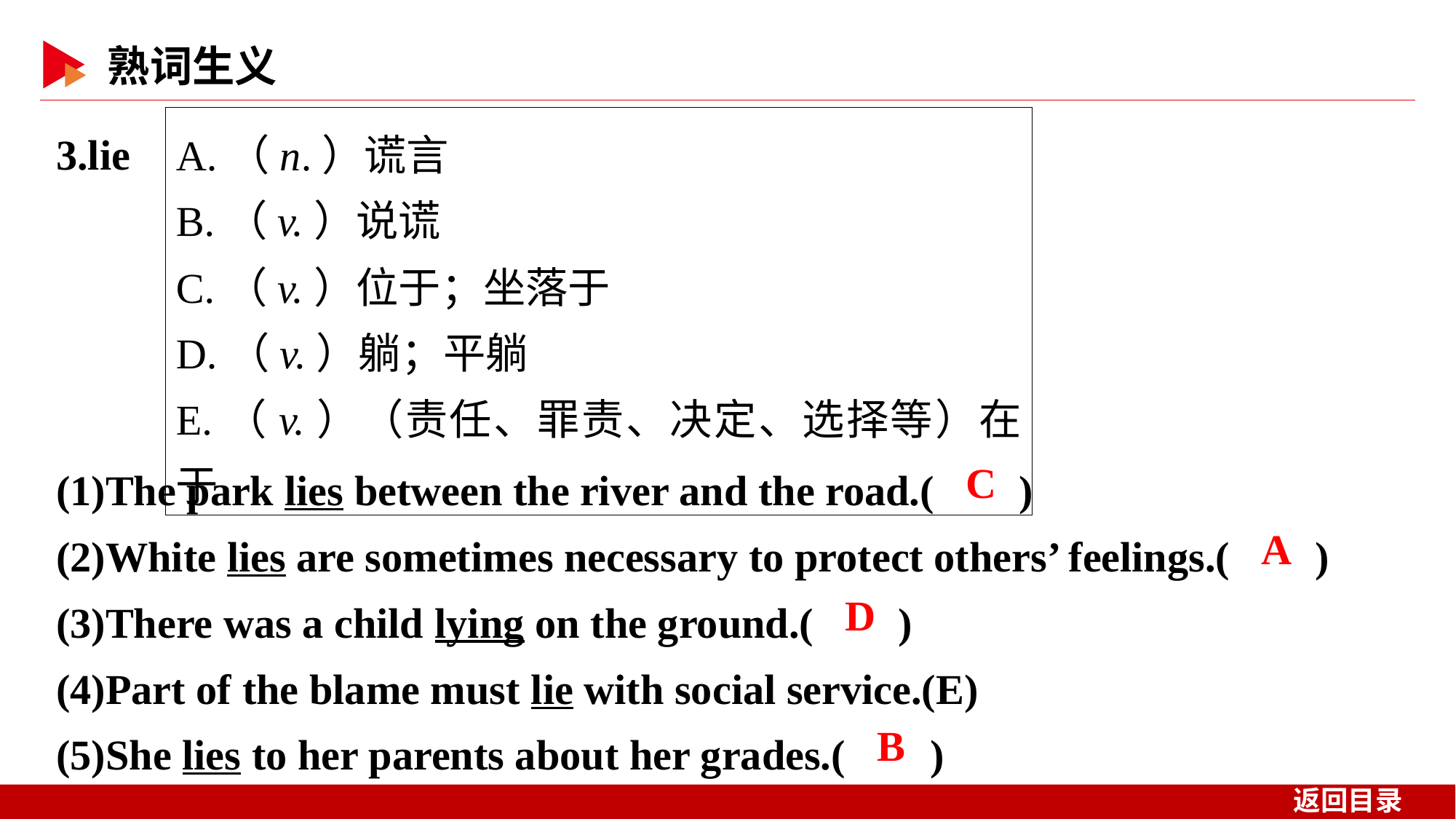

3.lie
A.（n.）谎言
B.（v.）说谎
C.（v.）位于；坐落于
D.（v.）躺；平躺
E.（v.）（责任、罪责、决定、选择等）在于
(1)The park lies between the river and the road.(        )
(2)White lies are sometimes necessary to protect others’ feelings.(        )
(3)There was a child lying on the ground.(        )
(4)Part of the blame must lie with social service.(E)
(5)She lies to her parents about her grades.(        )
   C
   A
   D
   B